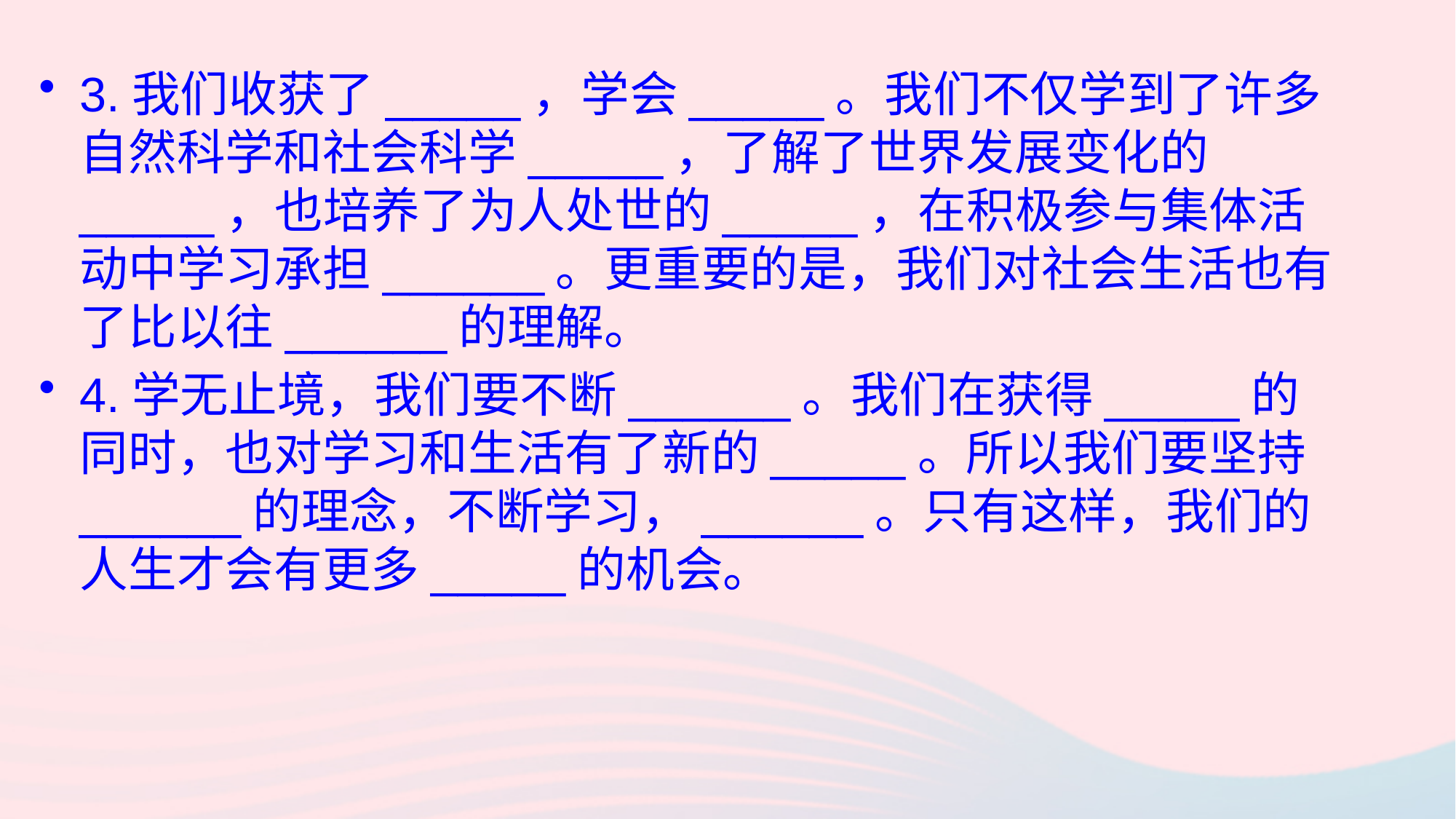

3.我们收获了_____，学会_____。我们不仅学到了许多自然科学和社会科学_____，了解了世界发展变化的_____，也培养了为人处世的_____，在积极参与集体活动中学习承担______。更重要的是，我们对社会生活也有了比以往______的理解。
4.学无止境，我们要不断______。我们在获得_____的同时，也对学习和生活有了新的_____。所以我们要坚持______的理念，不断学习，______。只有这样，我们的人生才会有更多_____的机会。